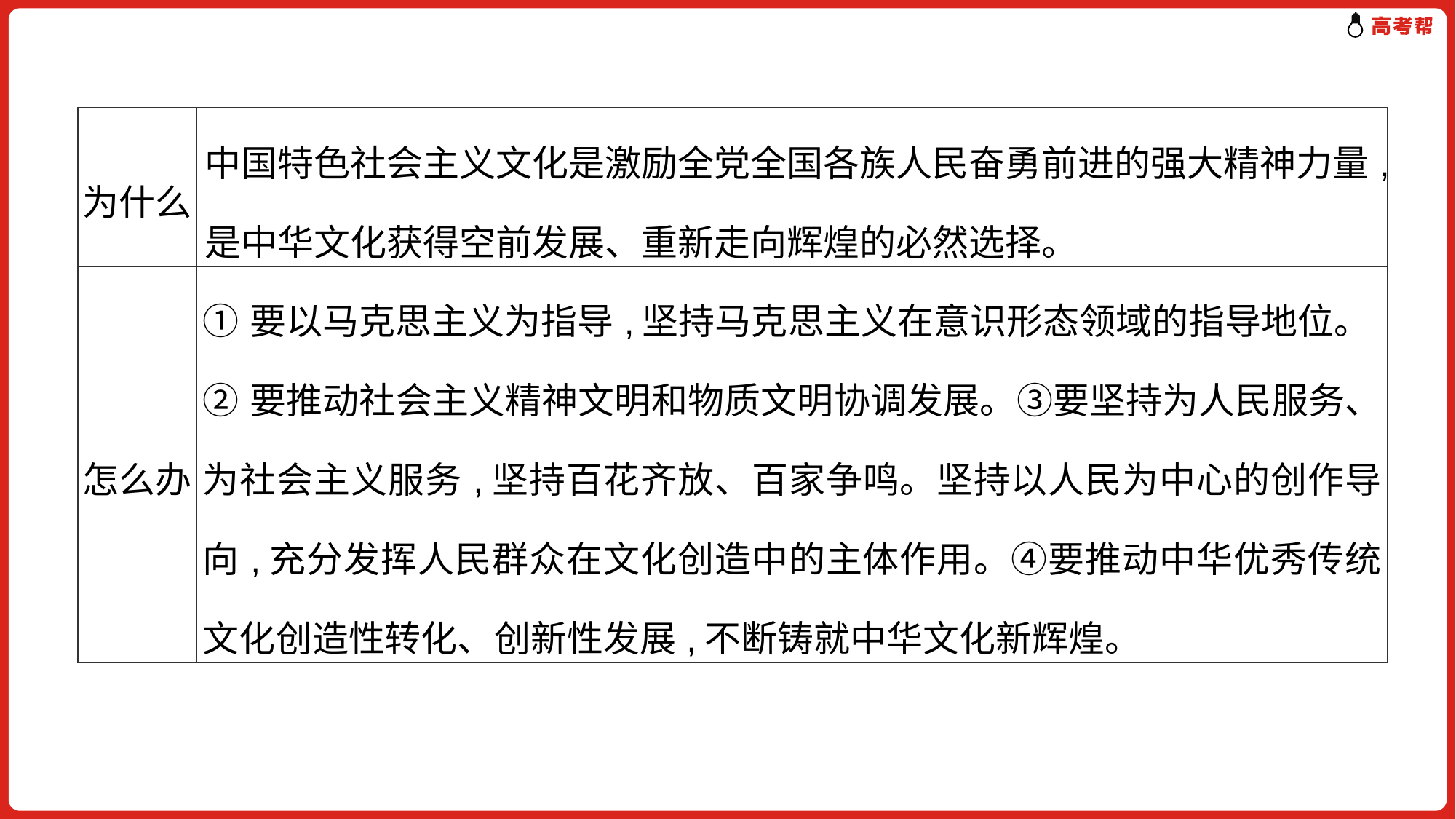

| 为什么 | 中国特色社会主义文化是激励全党全国各族人民奋勇前进的强大精神力量,是中华文化获得空前发展、重新走向辉煌的必然选择。 |
| --- | --- |
| 怎么办 | ①要以马克思主义为指导,坚持马克思主义在意识形态领域的指导地位。 ②要推动社会主义精神文明和物质文明协调发展。③要坚持为人民服务、为社会主义服务,坚持百花齐放、百家争鸣。坚持以人民为中心的创作导向,充分发挥人民群众在文化创造中的主体作用。④要推动中华优秀传统文化创造性转化、创新性发展,不断铸就中华文化新辉煌。 |